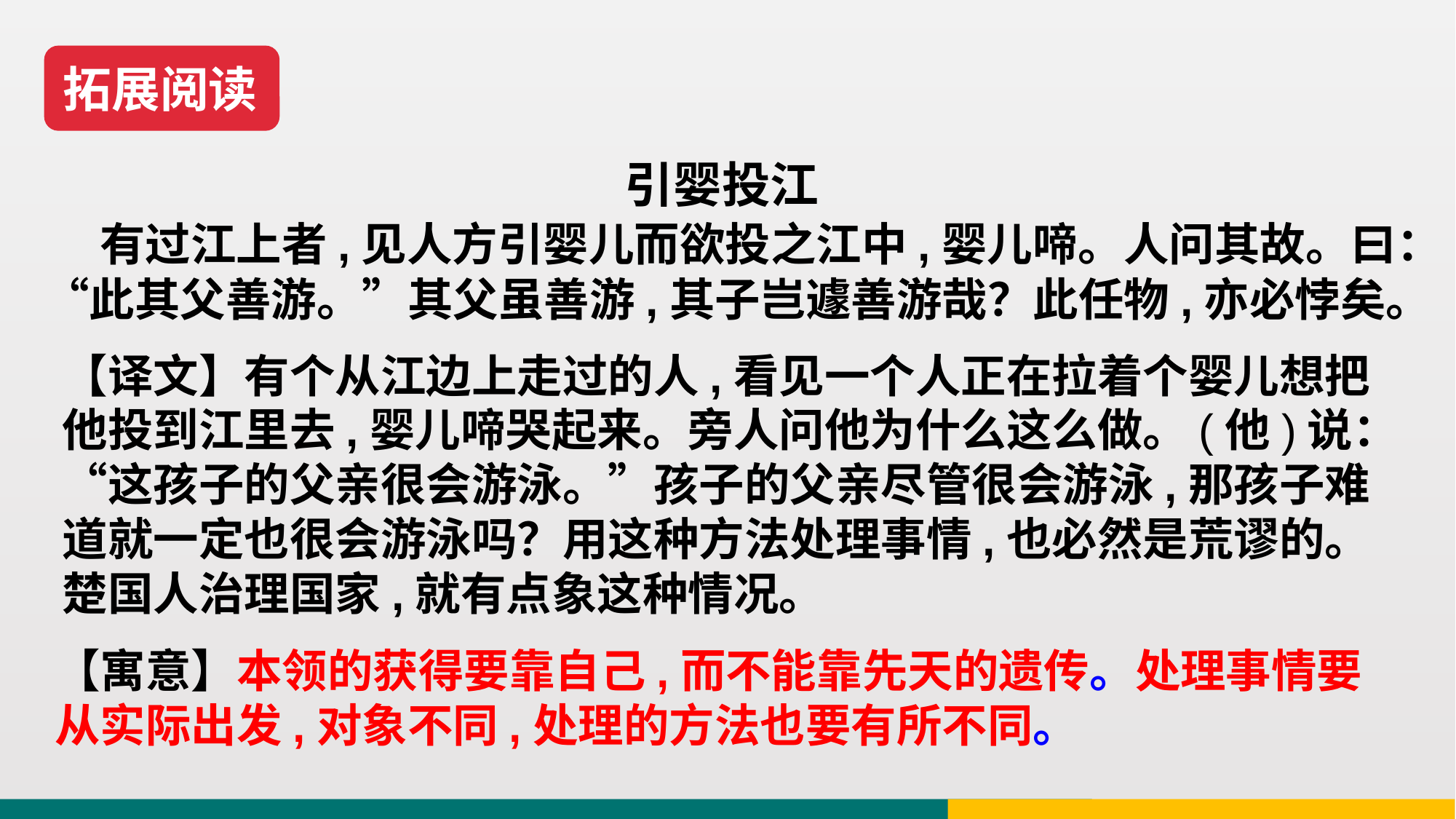

拓展阅读
引婴投江
    有过江上者,见人方引婴儿而欲投之江中,婴儿啼。人问其故。曰：“此其父善游。”其父虽善游,其子岂遽善游哉？此任物,亦必悖矣。
【译文】有个从江边上走过的人,看见一个人正在拉着个婴儿想把他投到江里去,婴儿啼哭起来。旁人问他为什么这么做。(他)说：“这孩子的父亲很会游泳。”孩子的父亲尽管很会游泳,那孩子难道就一定也很会游泳吗？用这种方法处理事情,也必然是荒谬的。楚国人治理国家,就有点象这种情况。
【寓意】本领的获得要靠自己,而不能靠先天的遗传。处理事情要从实际出发,对象不同,处理的方法也要有所不同。